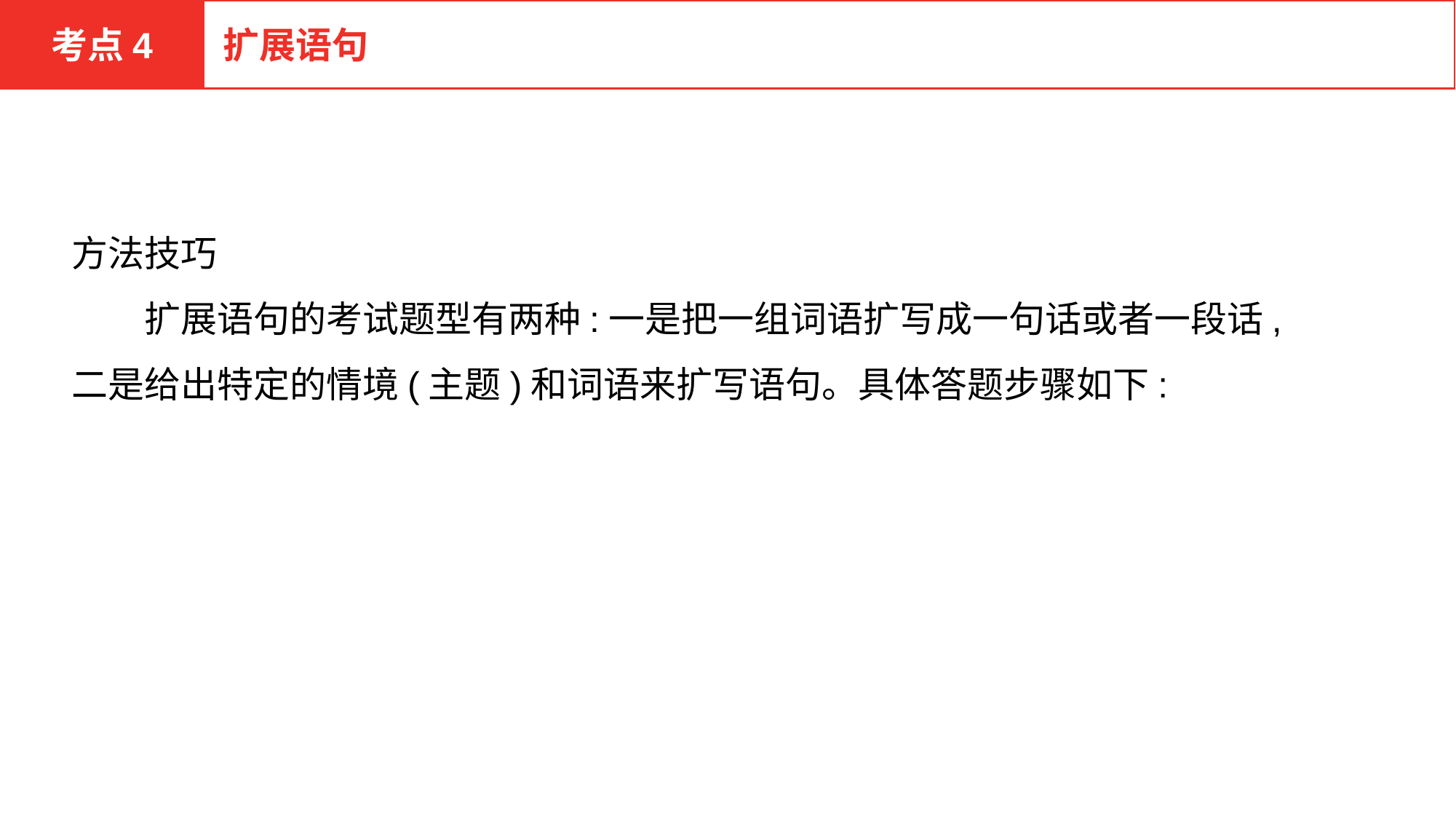

考点4
扩展语句
方法技巧
　　扩展语句的考试题型有两种:一是把一组词语扩写成一句话或者一段话,二是给出特定的情境(主题)和词语来扩写语句。具体答题步骤如下: